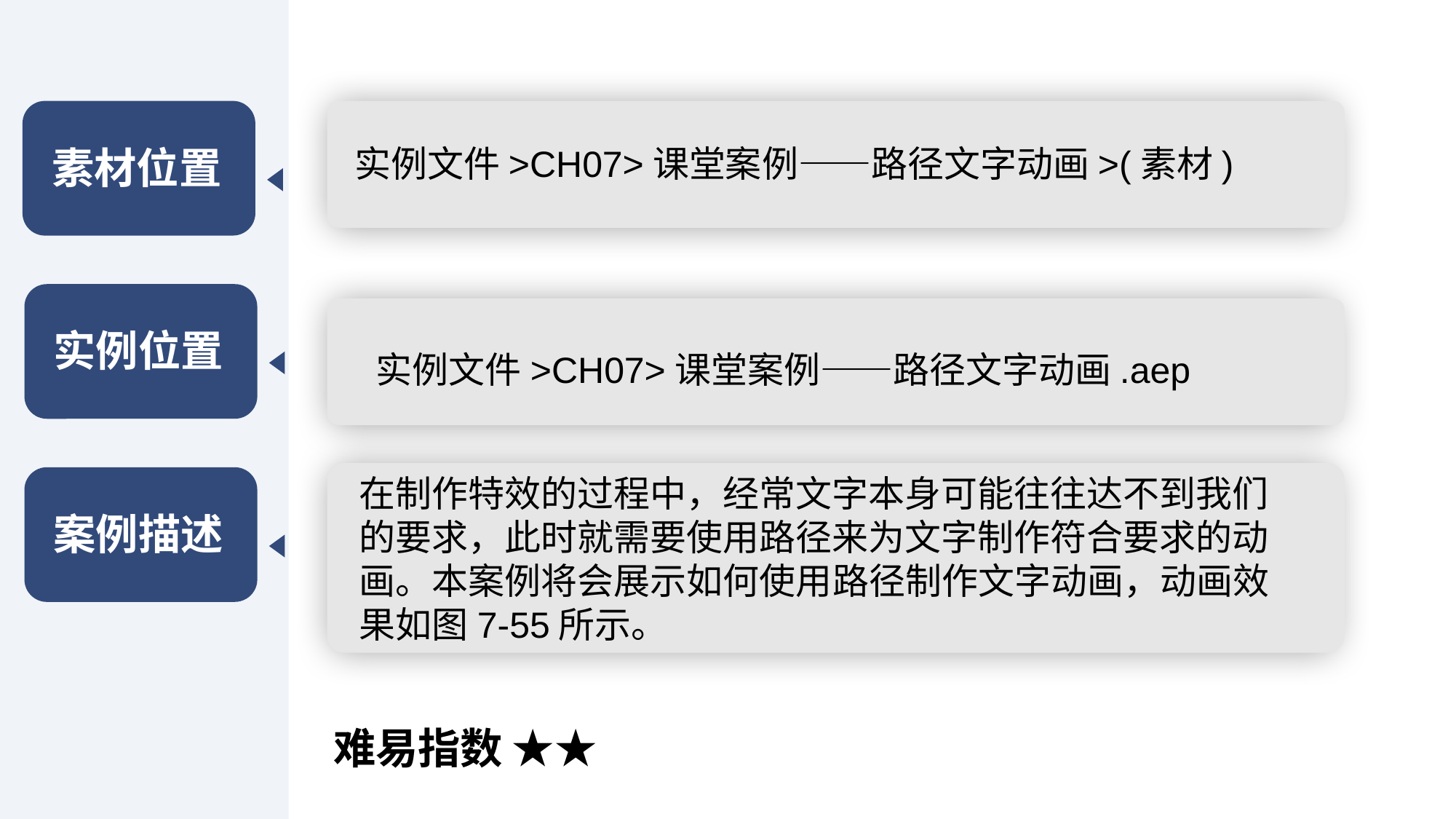

素材位置

实例文件>CH07>课堂案例——路径文字动画>(素材)

实例位置

 实例文件>CH07>课堂案例——路径文字动画.aep

在制作特效的过程中，经常文字本身可能往往达不到我们的要求，此时就需要使用路径来为文字制作符合要求的动画。本案例将会展示如何使用路径制作文字动画，动画效果如图7-55所示。

案例描述

难易指数 ★★